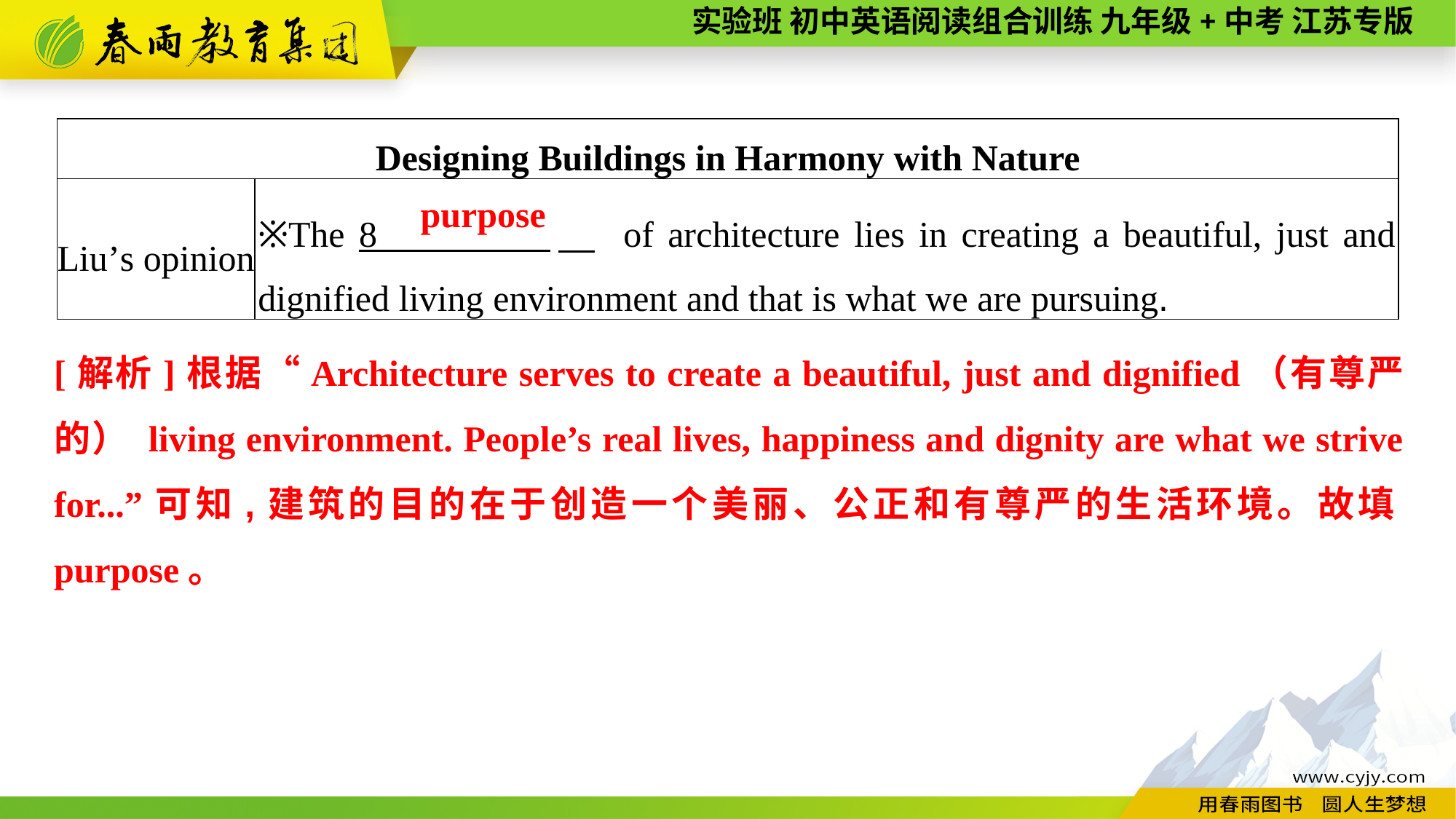

| Designing Buildings in Harmony with Nature |  |
| --- | --- |
| Liu’s opinion | ※The 8 　 of architecture lies in creating a beautiful, just and dignified living environment and that is what we are pursuing. |
purpose
[解析]根据“Architecture serves to create a beautiful, just and dignified（有尊严的） living environment. People’s real lives, happiness and dignity are what we strive for...”可知,建筑的目的在于创造一个美丽、公正和有尊严的生活环境。故填purpose。